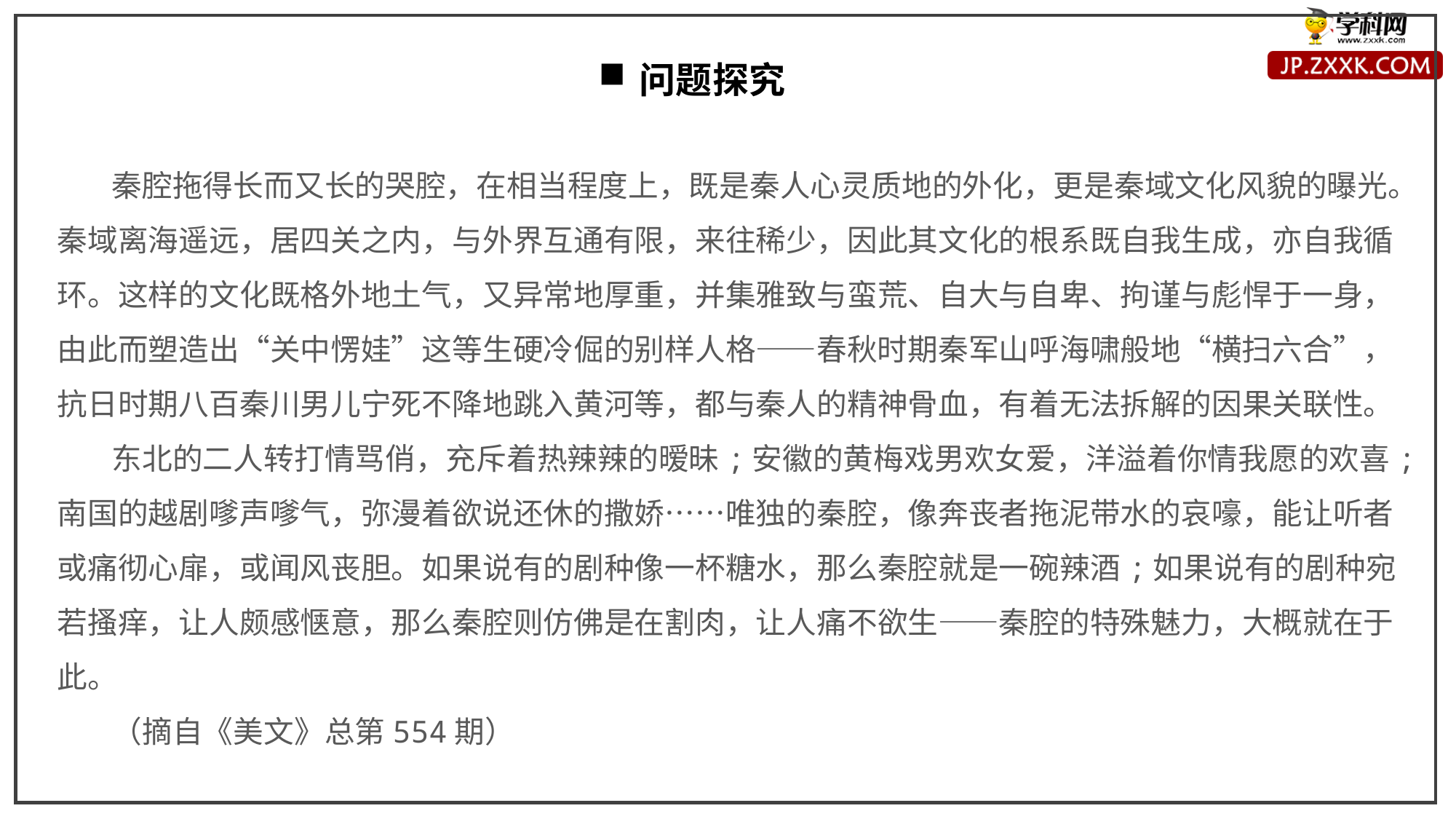

问题探究
秦腔拖得长而又长的哭腔，在相当程度上，既是秦人心灵质地的外化，更是秦域文化风貌的曝光。秦域离海遥远，居四关之内，与外界互通有限，来往稀少，因此其文化的根系既自我生成，亦自我循环。这样的文化既格外地土气，又异常地厚重，并集雅致与蛮荒、自大与自卑、拘谨与彪悍于一身，由此而塑造出“关中愣娃”这等生硬冷倔的别样人格——春秋时期秦军山呼海啸般地“横扫六合”，抗日时期八百秦川男儿宁死不降地跳入黄河等，都与秦人的精神骨血，有着无法拆解的因果关联性。
东北的二人转打情骂俏，充斥着热辣辣的暧昧;安徽的黄梅戏男欢女爱，洋溢着你情我愿的欢喜;南国的越剧嗲声嗲气，弥漫着欲说还休的撒娇……唯独的秦腔，像奔丧者拖泥带水的哀嚎，能让听者或痛彻心扉，或闻风丧胆。如果说有的剧种像一杯糖水，那么秦腔就是一碗辣酒;如果说有的剧种宛若搔痒，让人颇感惬意，那么秦腔则仿佛是在割肉，让人痛不欲生——秦腔的特殊魅力，大概就在于此。
（摘自《美文》总第554期）